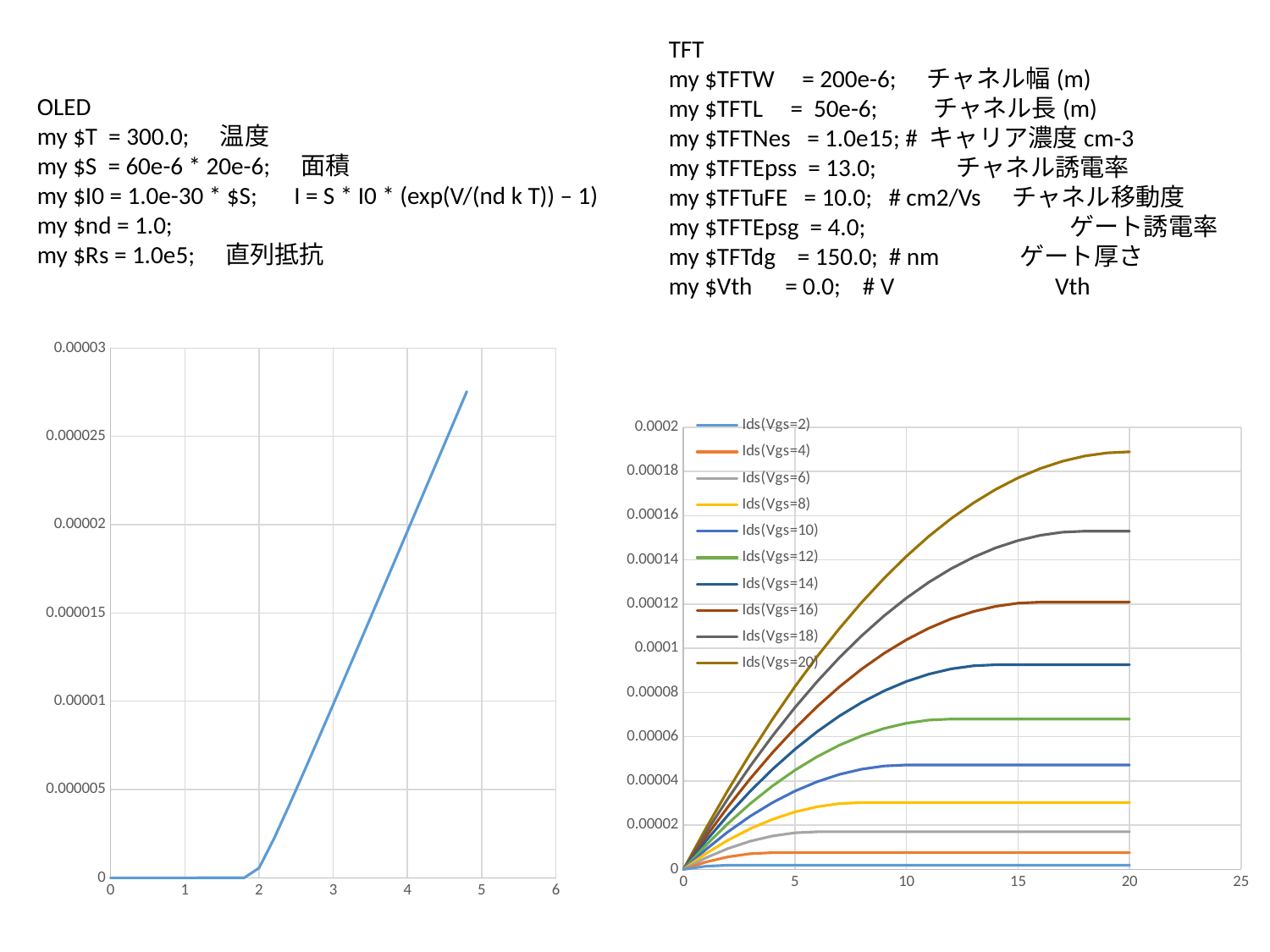

TFT
my $TFTW     = 200e-6;　チャネル幅(m)
my $TFTL     =  50e-6;　　チャネル長(m)
my $TFTNes   = 1.0e15; # キャリア濃度cm-3
my $TFTEpss  = 13.0;　　　チャネル誘電率
my $TFTuFE   = 10.0;   # cm2/Vs　チャネル移動度
my $TFTEpsg  = 4.0;　　　　　　　　ゲート誘電率
my $TFTdg    = 150.0;  # nm　　　ゲート厚さ
my $Vth      = 0.0;    # V　　　　　　Vth
OLED
my $T  = 300.0;　温度
my $S  = 60e-6 * 20e-6;　面積
my $I0 = 1.0e-30 * $S;　I = S * I0 * (exp(V/(nd k T)) – 1)
my $nd = 1.0;
my $Rs = 1.0e5;　直列抵抗

### Chart

| Category | I |
|---|---|

### Chart

| Category | Ids(Vgs=2) | Ids(Vgs=4) | Ids(Vgs=6) | Ids(Vgs=8) | Ids(Vgs=10) | Ids(Vgs=12) | Ids(Vgs=14) | Ids(Vgs=16) | Ids(Vgs=18) | Ids(Vgs=20) |
|---|---|---|---|---|---|---|---|---|---|---|